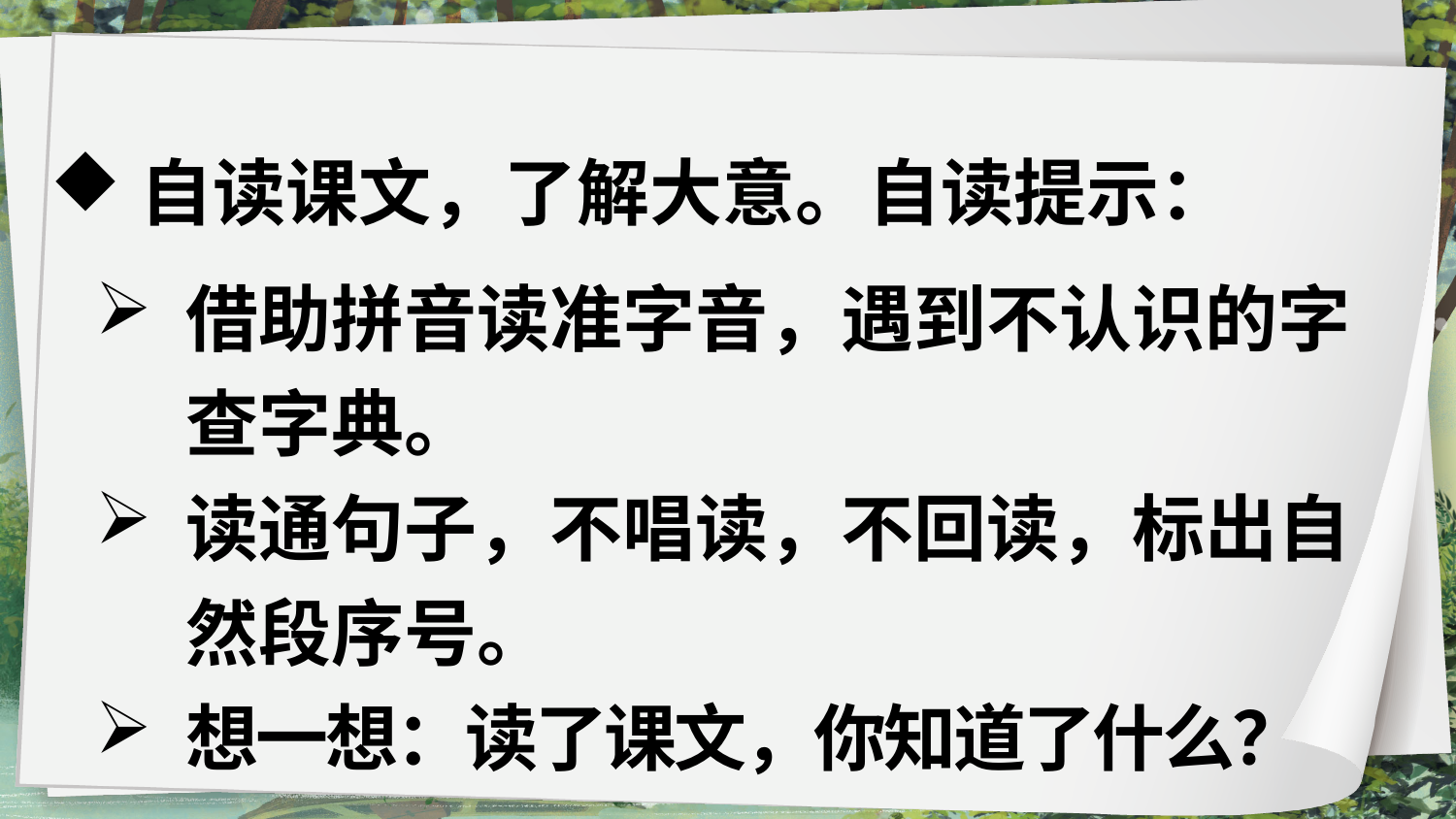

自读课文，了解大意。自读提示：
借助拼音读准字音，遇到不认识的字查字典。
读通句子，不唱读，不回读，标出自然段序号。
想一想：读了课文，你知道了什么？